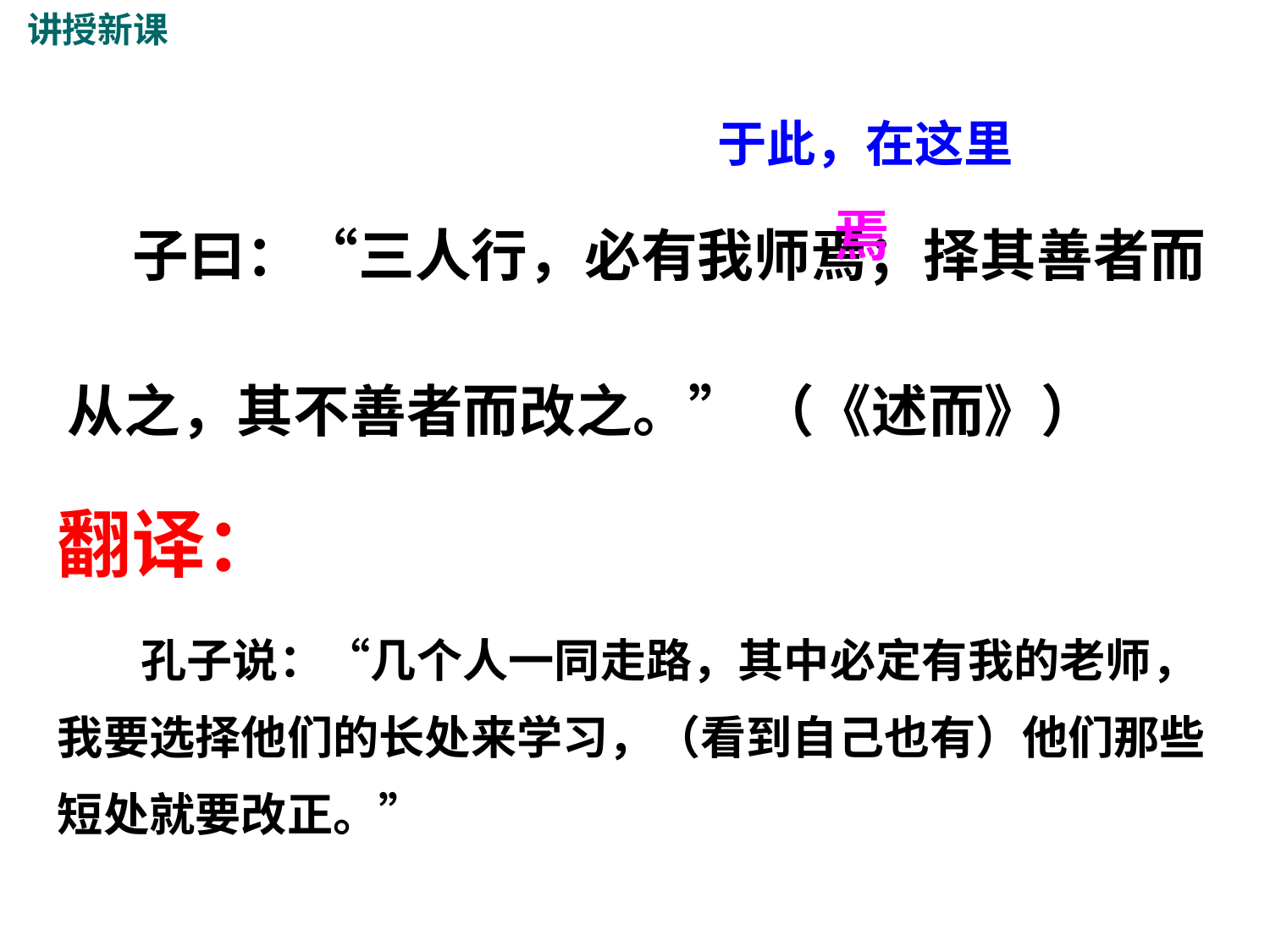

讲授新课
于此，在这里
    子曰：“三人行，必有我师焉；择其善者而从之，其不善者而改之。” （《述而》）
焉
翻译：
       孔子说：“几个人一同走路，其中必定有我的老师，我要选择他们的长处来学习，（看到自己也有）他们那些短处就要改正。”